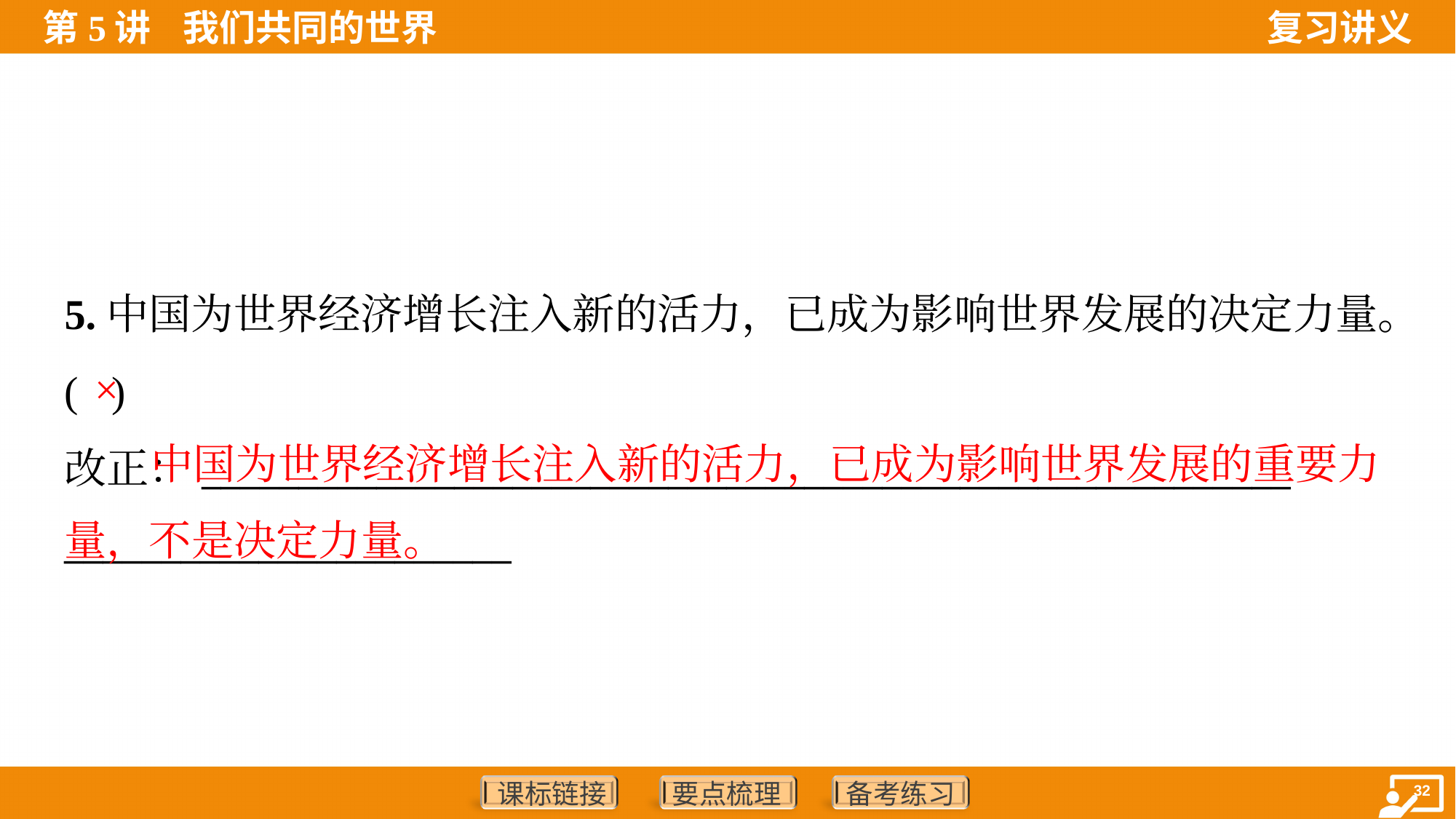

5.中国为世界经济增长注入新的活力，已成为影响世界发展的决定力量。
(   )
改正：________________________________________________________
_______________________
×
       中国为世界经济增长注入新的活力，已成为影响世界发展的重要力量，不是决定力量。